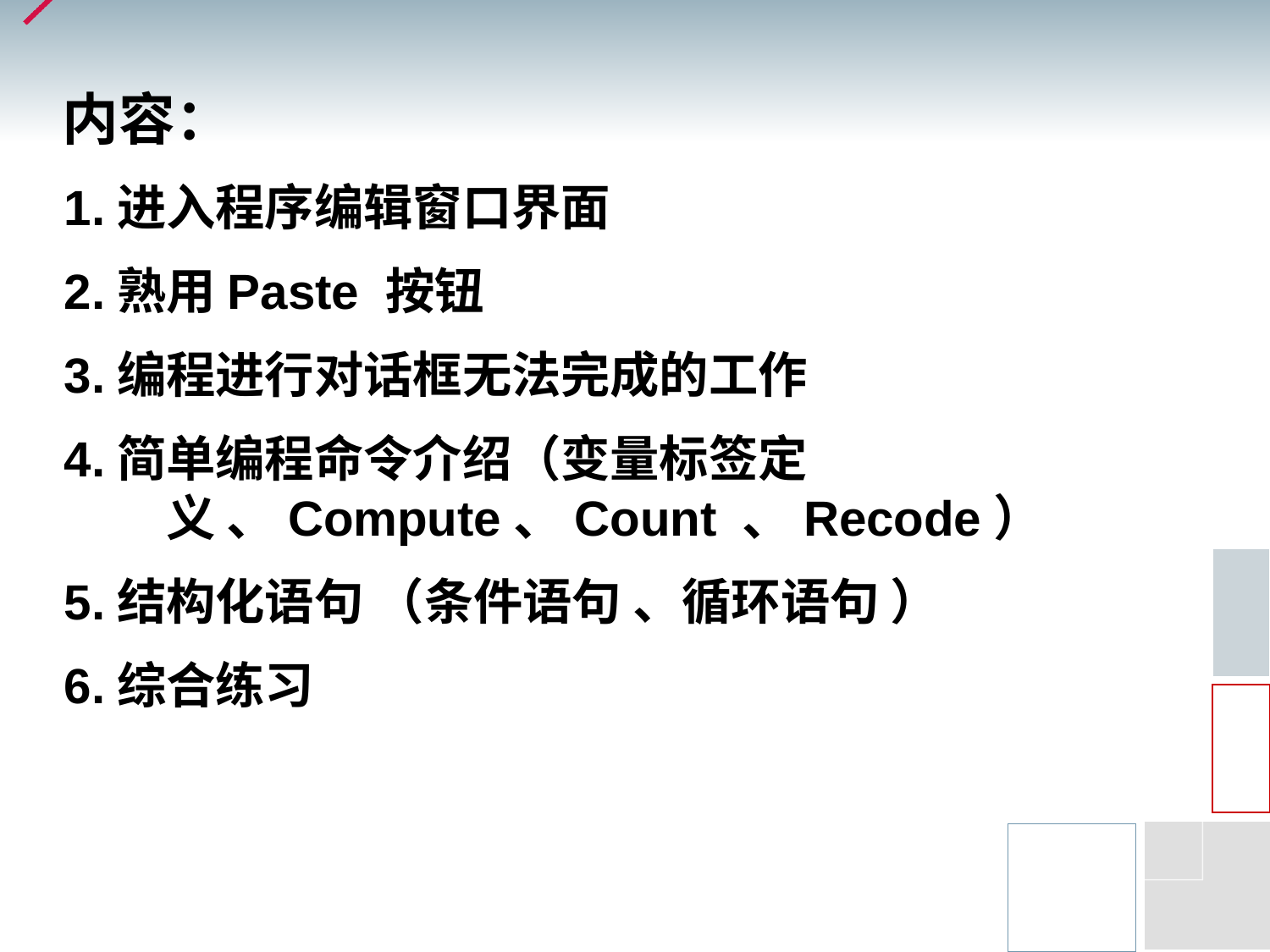

# 内容：
1.进入程序编辑窗口界面
2.熟用Paste 按钮
3.编程进行对话框无法完成的工作
4.简单编程命令介绍（变量标签定义 、Compute、Count 、Recode）
5.结构化语句 （条件语句 、循环语句 ）
6.综合练习